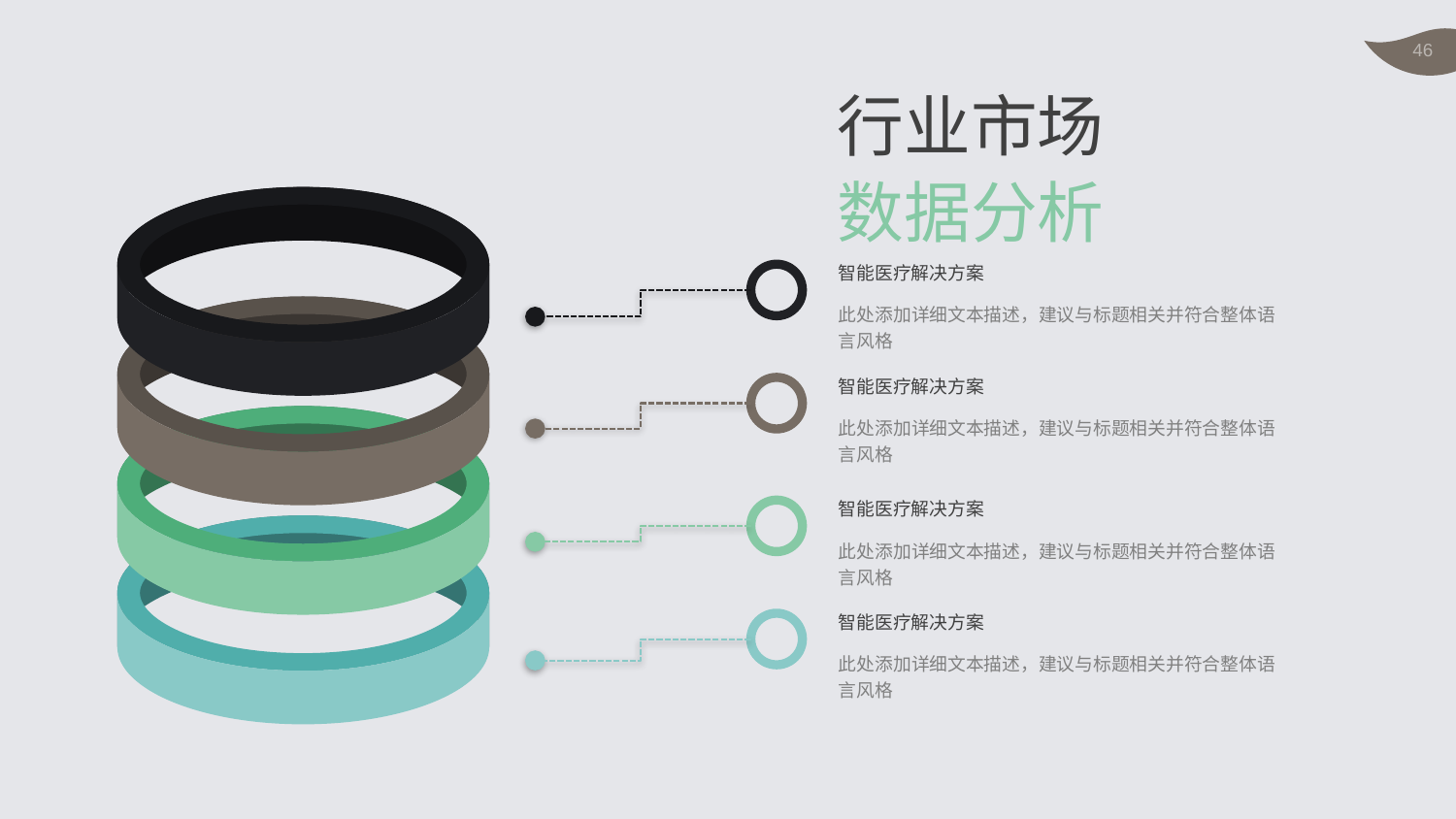

行业市场
数据分析

智能医疗解决方案

此处添加详细文本描述，建议与标题相关并符合整体语言风格
智能医疗解决方案

此处添加详细文本描述，建议与标题相关并符合整体语言风格
智能医疗解决方案

此处添加详细文本描述，建议与标题相关并符合整体语言风格
智能医疗解决方案

此处添加详细文本描述，建议与标题相关并符合整体语言风格